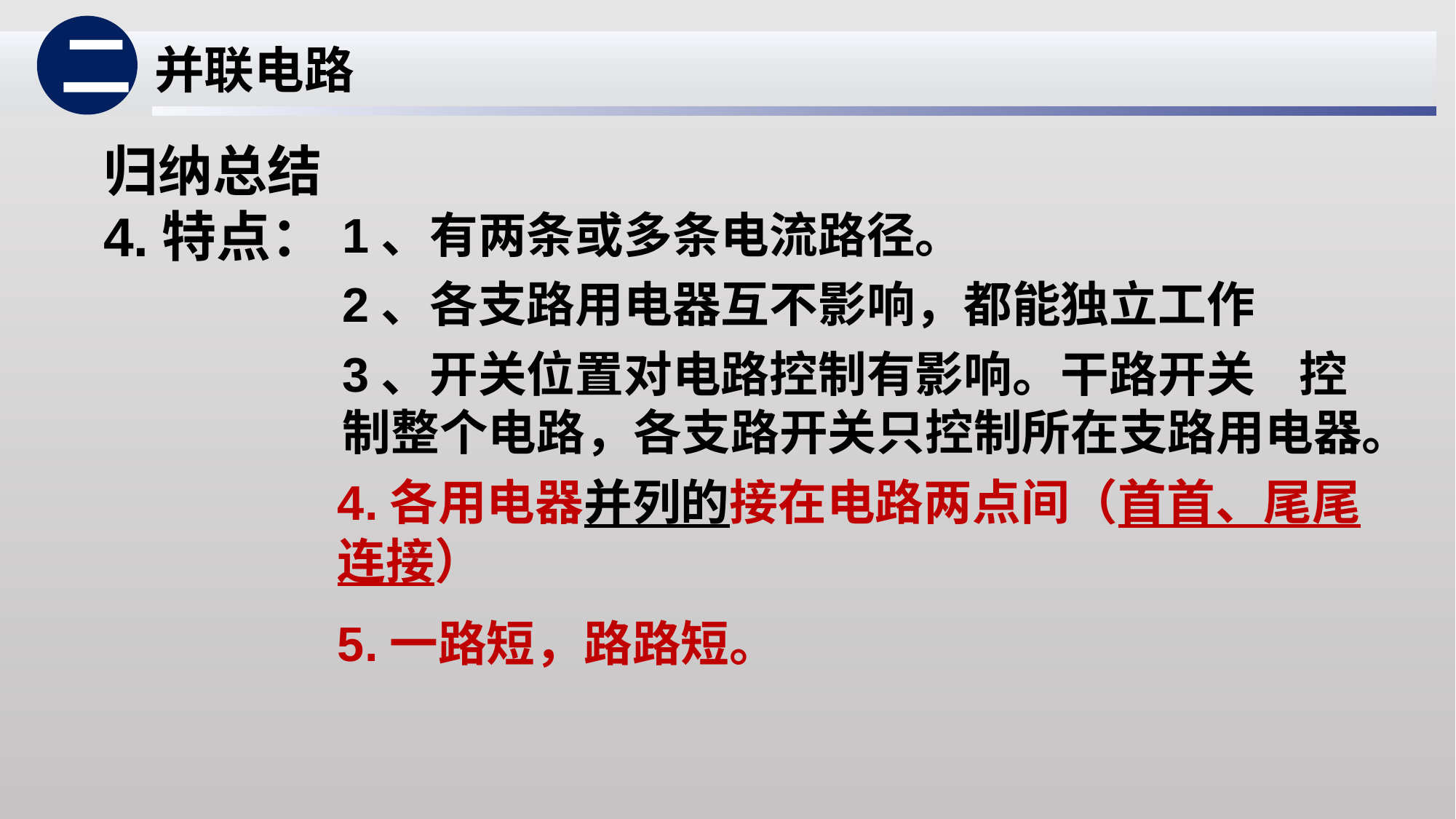

二

并联电路

归纳总结
4.特点：
1、有两条或多条电流路径。
2、各支路用电器互不影响，都能独立工作
3、开关位置对电路控制有影响。干路开关    控制整个电路，各支路开关只控制所在支路用电器。
4.各用电器并列的接在电路两点间（首首、尾尾连接）
5.一路短，路路短。